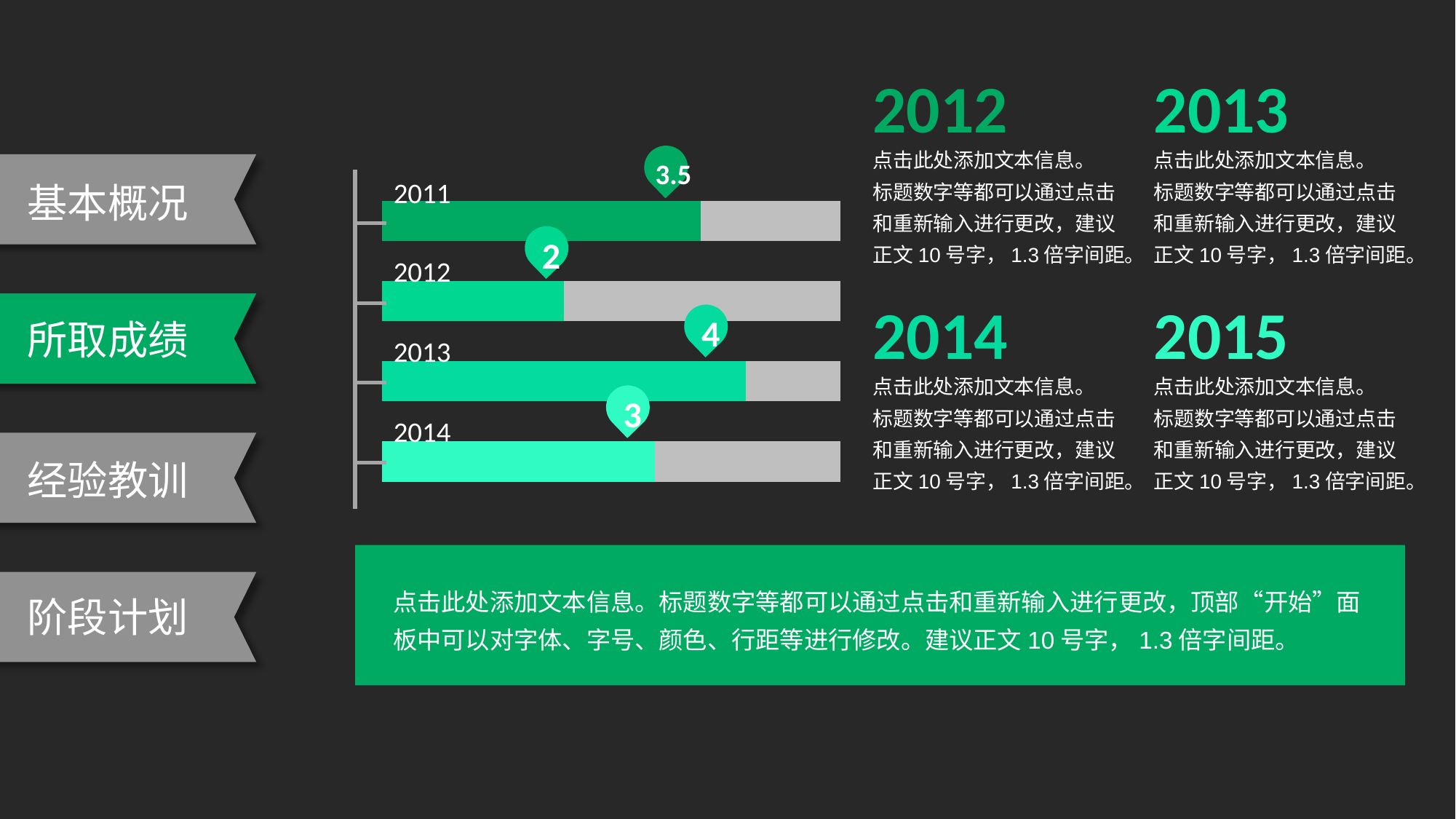

2012
2013

### Chart

| Category | 系列 1 | 系列 2 | 系列 3 | 系列 4 |
|---|---|---|---|---|
| 类别 1 | 6.0 | 6.0 | 6.0 | 6.0 |

### Chart

| Category | 系列 1 | 系列 2 | 系列 3 | 系列 4 |
|---|---|---|---|---|
| 类别 1 | 3.0 | 4.0 | 2.0 | 3.5 |
3.5
2011

2
2012

4
2013

3
2014
点击此处添加文本信息。
标题数字等都可以通过点击和重新输入进行更改，建议正文10号字，1.3倍字间距。
点击此处添加文本信息。
标题数字等都可以通过点击和重新输入进行更改，建议正文10号字，1.3倍字间距。

基本概况
2014
2015

所取成绩
点击此处添加文本信息。
标题数字等都可以通过点击和重新输入进行更改，建议正文10号字，1.3倍字间距。
点击此处添加文本信息。
标题数字等都可以通过点击和重新输入进行更改，建议正文10号字，1.3倍字间距。

经验教训

点击此处添加文本信息。标题数字等都可以通过点击和重新输入进行更改，顶部“开始”面板中可以对字体、字号、颜色、行距等进行修改。建议正文10号字，1.3倍字间距。
阶段计划